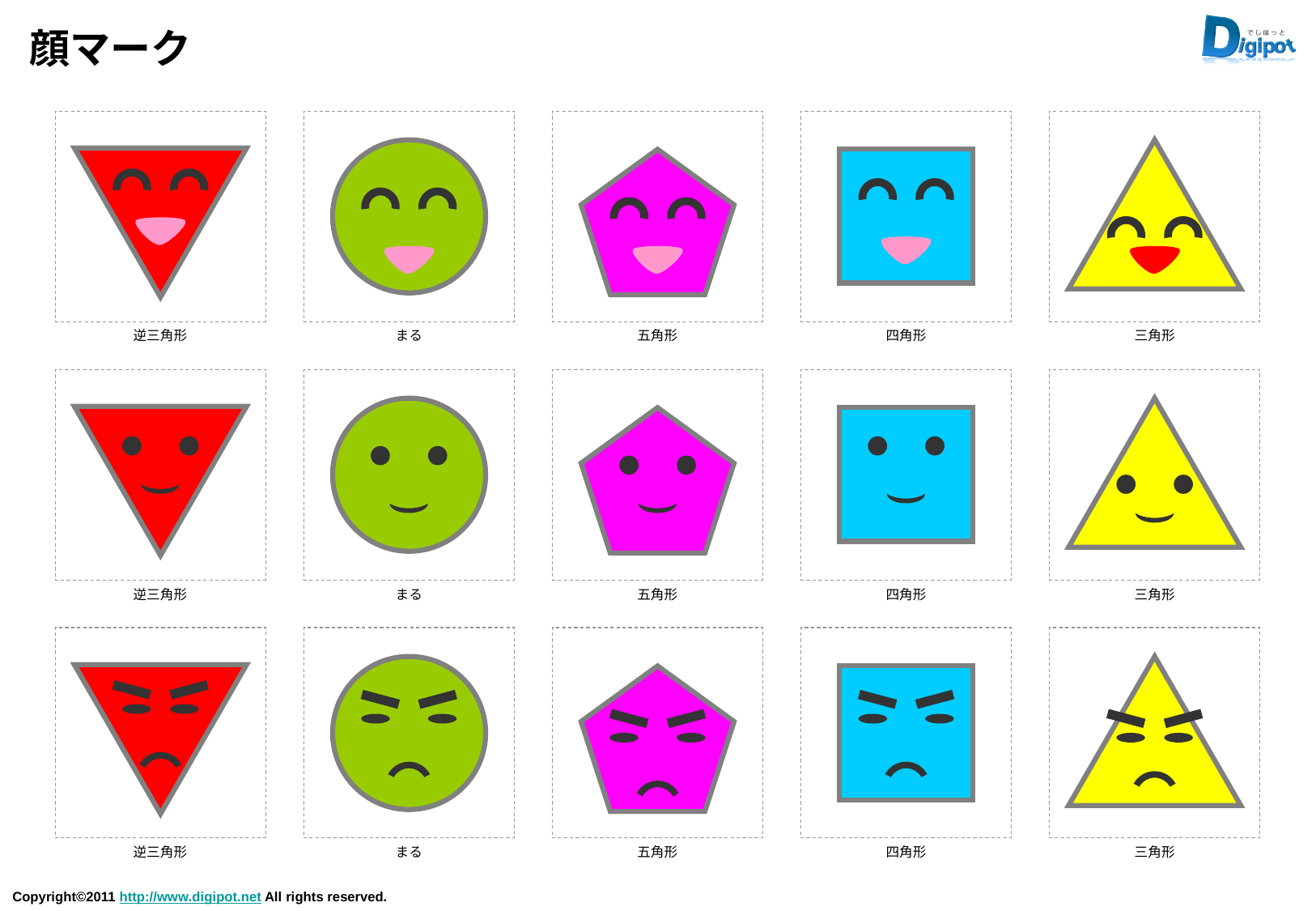

# 顔マーク

逆三角形
まる
五角形
四角形
三角形

逆三角形
まる
五角形
四角形
三角形

逆三角形
まる
五角形
四角形
三角形